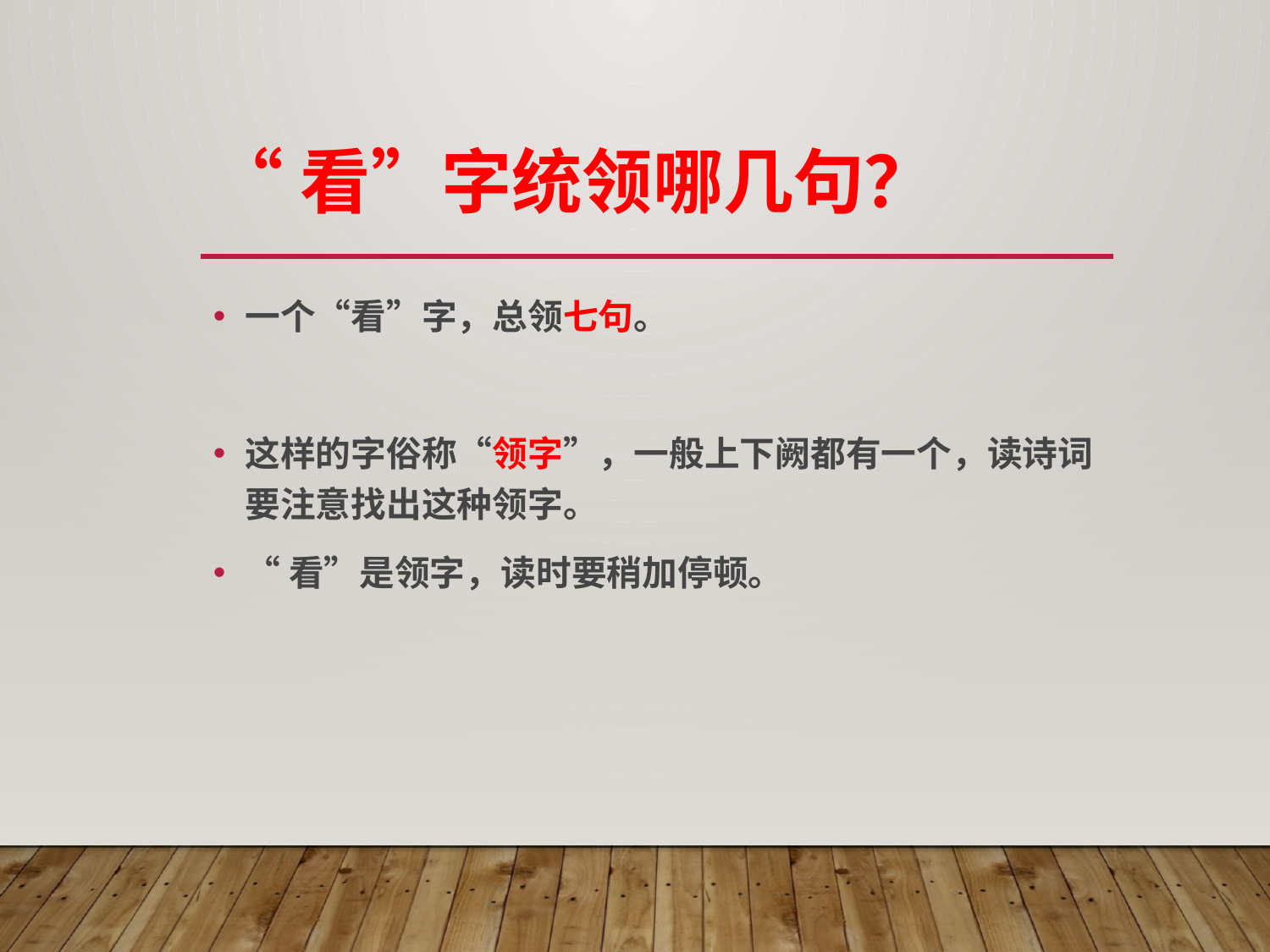

# “看”字统领哪几句？
一个“看”字，总领七句。

这样的字俗称“领字”，一般上下阙都有一个，读诗词要注意找出这种领字。
“看”是领字，读时要稍加停顿。